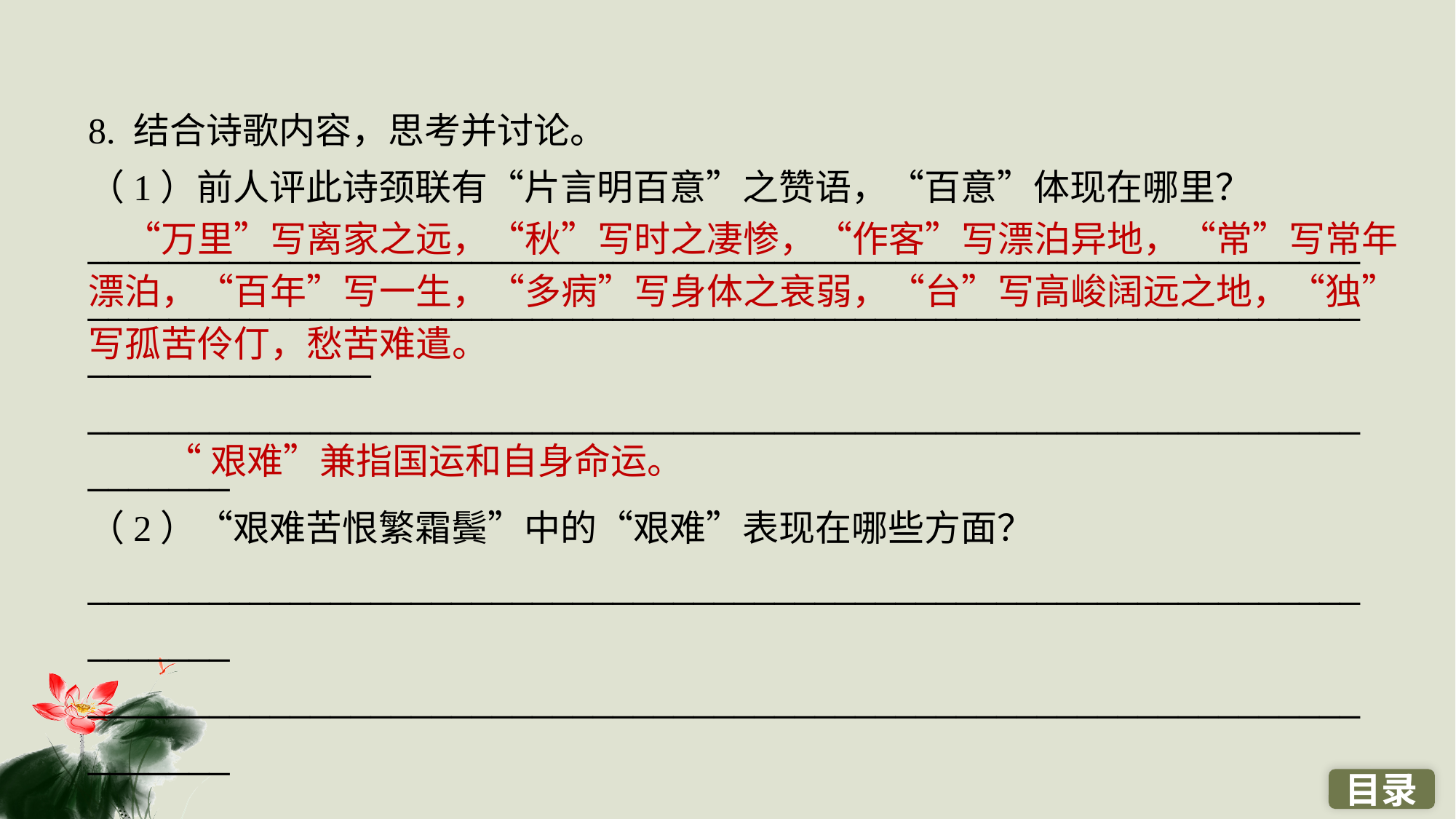

8. 结合诗歌内容，思考并讨论。
（1）前人评此诗颈联有“片言明百意”之赞语，“百意”体现在哪里？
____________________________________________________________________________________________________________________________________________
______________________________________________________________________
（2）“艰难苦恨繁霜鬓”中的“艰难”表现在哪些方面？
______________________________________________________________________
______________________________________________________________________
　“万里”写离家之远，“秋”写时之凄惨，“作客”写漂泊异地，“常”写常年
漂泊，“百年”写一生，“多病”写身体之衰弱，“台”写高峻阔远之地，“独”写孤苦伶仃，愁苦难遣。
“艰难”兼指国运和自身命运。